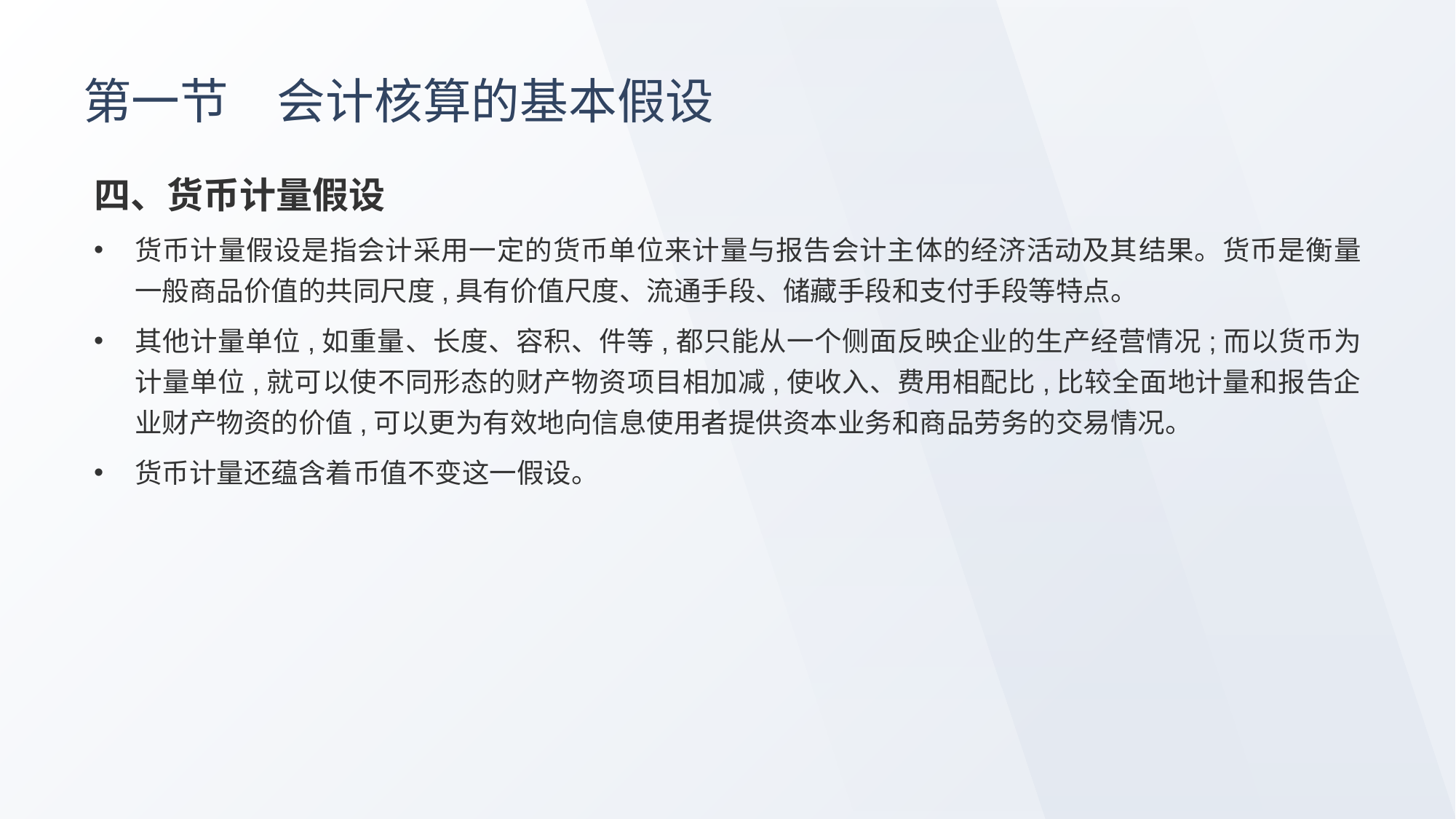

# 第一节　会计核算的基本假设
四、货币计量假设
货币计量假设是指会计采用一定的货币单位来计量与报告会计主体的经济活动及其结果。货币是衡量一般商品价值的共同尺度,具有价值尺度、流通手段、储藏手段和支付手段等特点。
其他计量单位,如重量、长度、容积、件等,都只能从一个侧面反映企业的生产经营情况;而以货币为计量单位,就可以使不同形态的财产物资项目相加减,使收入、费用相配比,比较全面地计量和报告企业财产物资的价值,可以更为有效地向信息使用者提供资本业务和商品劳务的交易情况。
货币计量还蕴含着币值不变这一假设。